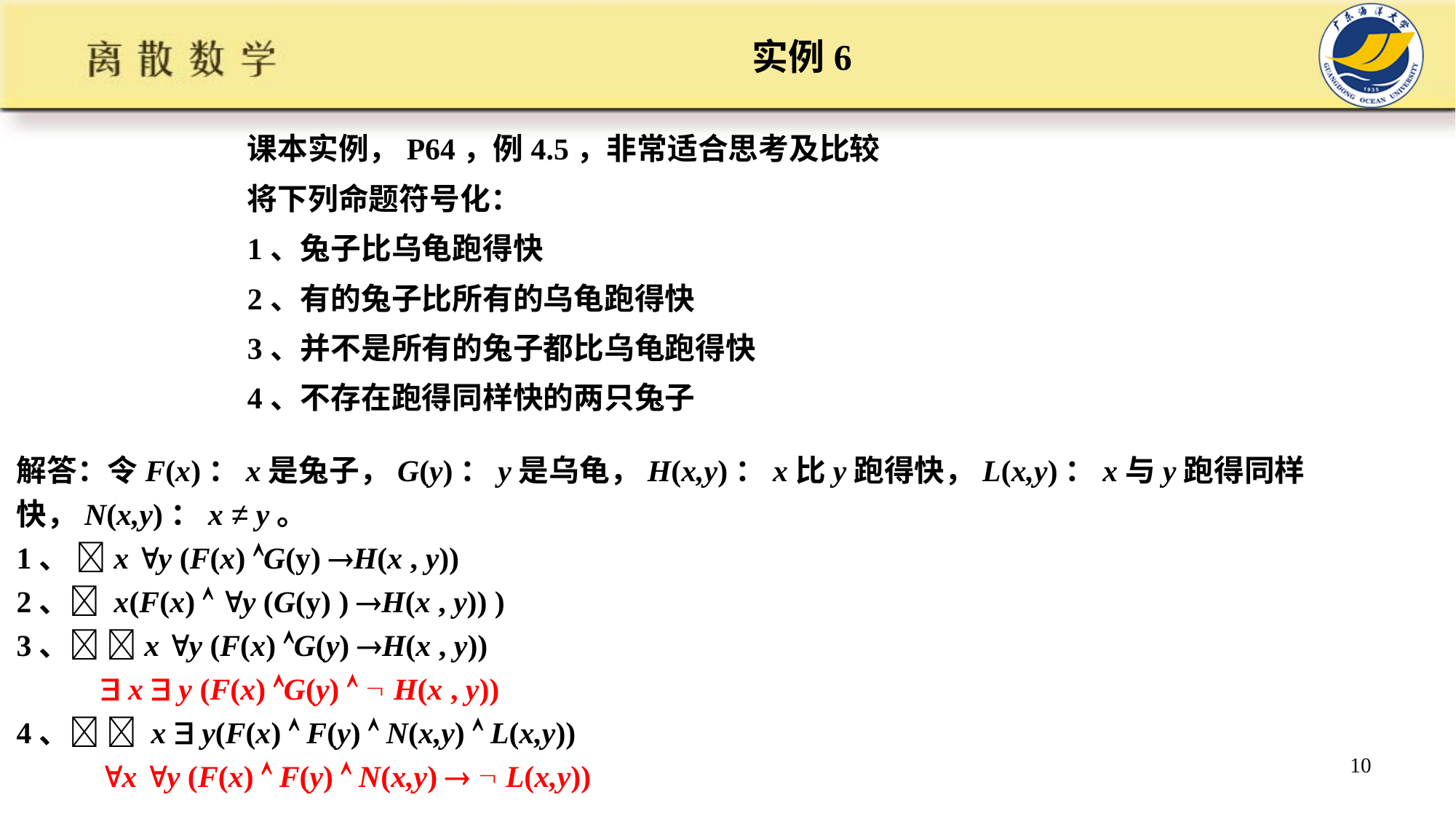

# 实例6
课本实例，P64，例4.5，非常适合思考及比较
将下列命题符号化：
1、兔子比乌龟跑得快
2、有的兔子比所有的乌龟跑得快
3、并不是所有的兔子都比乌龟跑得快
4、不存在跑得同样快的两只兔子
解答：令F(x)：x是兔子，G(y)：y是乌龟，H(x,y)：x比y跑得快，L(x,y)：x与y跑得同样快，N(x,y)：x ≠ y。
1、 ∀x ∀y (F(x) ∧G(y) →H(x , y))
2、∃ x(F(x) ∧ ∀y (G(y) ) →H(x , y)) )
3、¬ ∀x ∀y (F(x) ∧G(y) →H(x , y))
           ∃ x ∃ y (F(x) ∧G(y) ∧ ¬ H(x , y))
4、¬ ∃ x ∃ y(F(x) ∧ F(y) ∧ N(x,y) ∧ L(x,y))
           ∀x ∀y (F(x) ∧ F(y) ∧ N(x,y) → ¬ L(x,y))
10